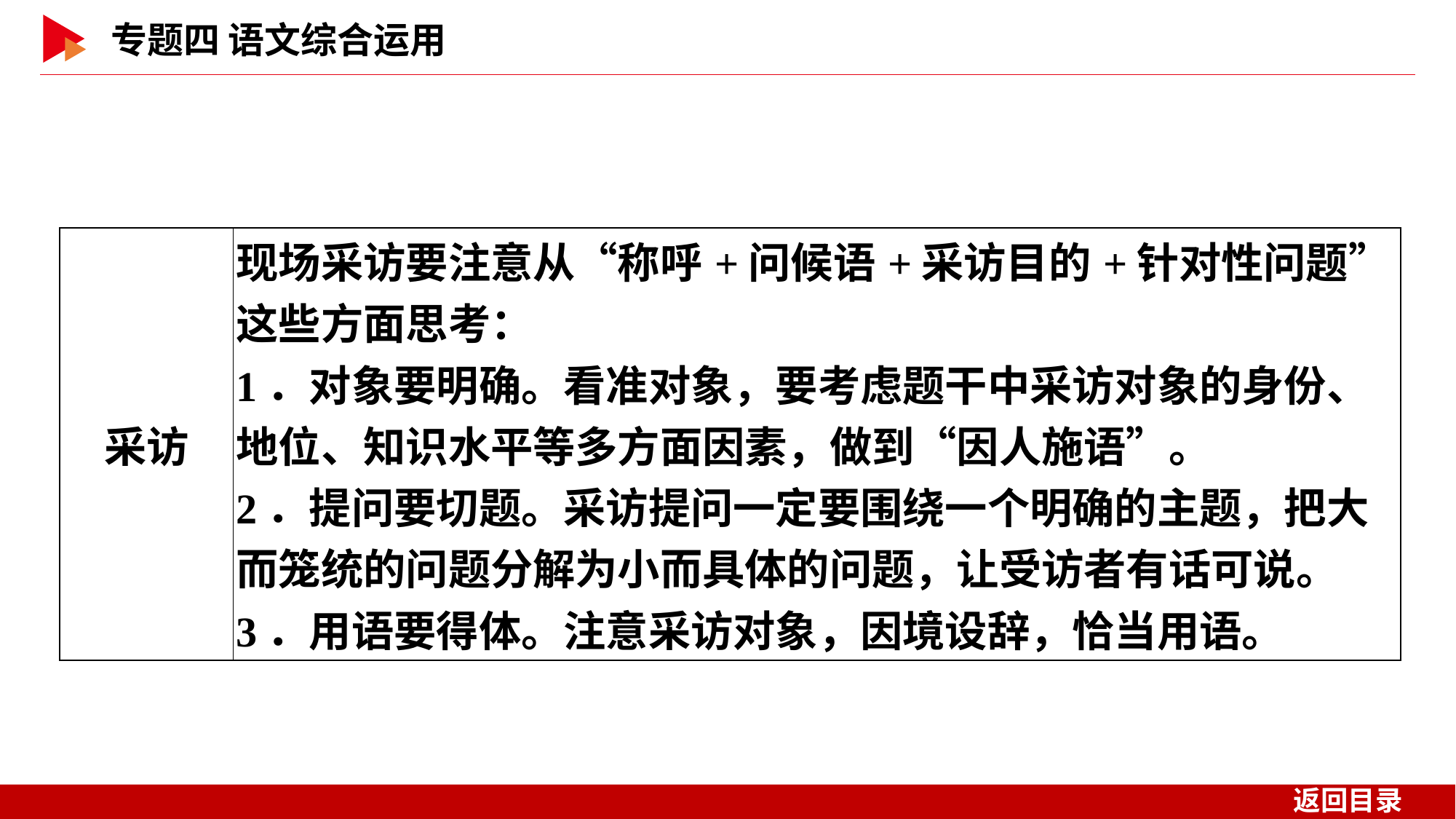

| 采访 | 现场采访要注意从“称呼+问候语+采访目的+针对性问题”这些方面思考： 1．对象要明确。看准对象，要考虑题干中采访对象的身份、地位、知识水平等多方面因素，做到“因人施语”。 2．提问要切题。采访提问一定要围绕一个明确的主题，把大而笼统的问题分解为小而具体的问题，让受访者有话可说。 3．用语要得体。注意采访对象，因境设辞，恰当用语。 |
| --- | --- |